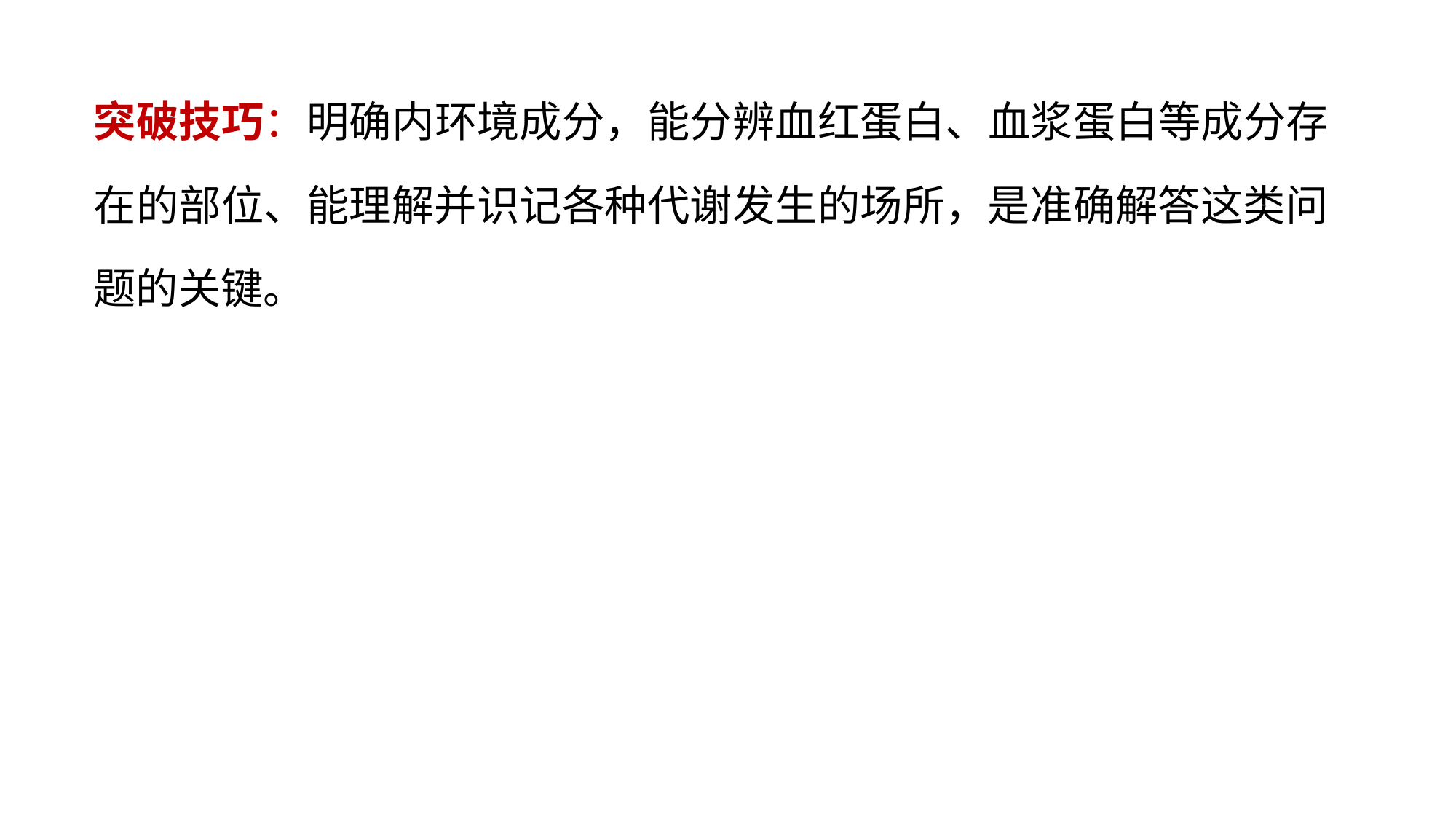

突破技巧：明确内环境成分，能分辨血红蛋白、血浆蛋白等成分存在的部位、能理解并识记各种代谢发生的场所，是准确解答这类问题的关键。